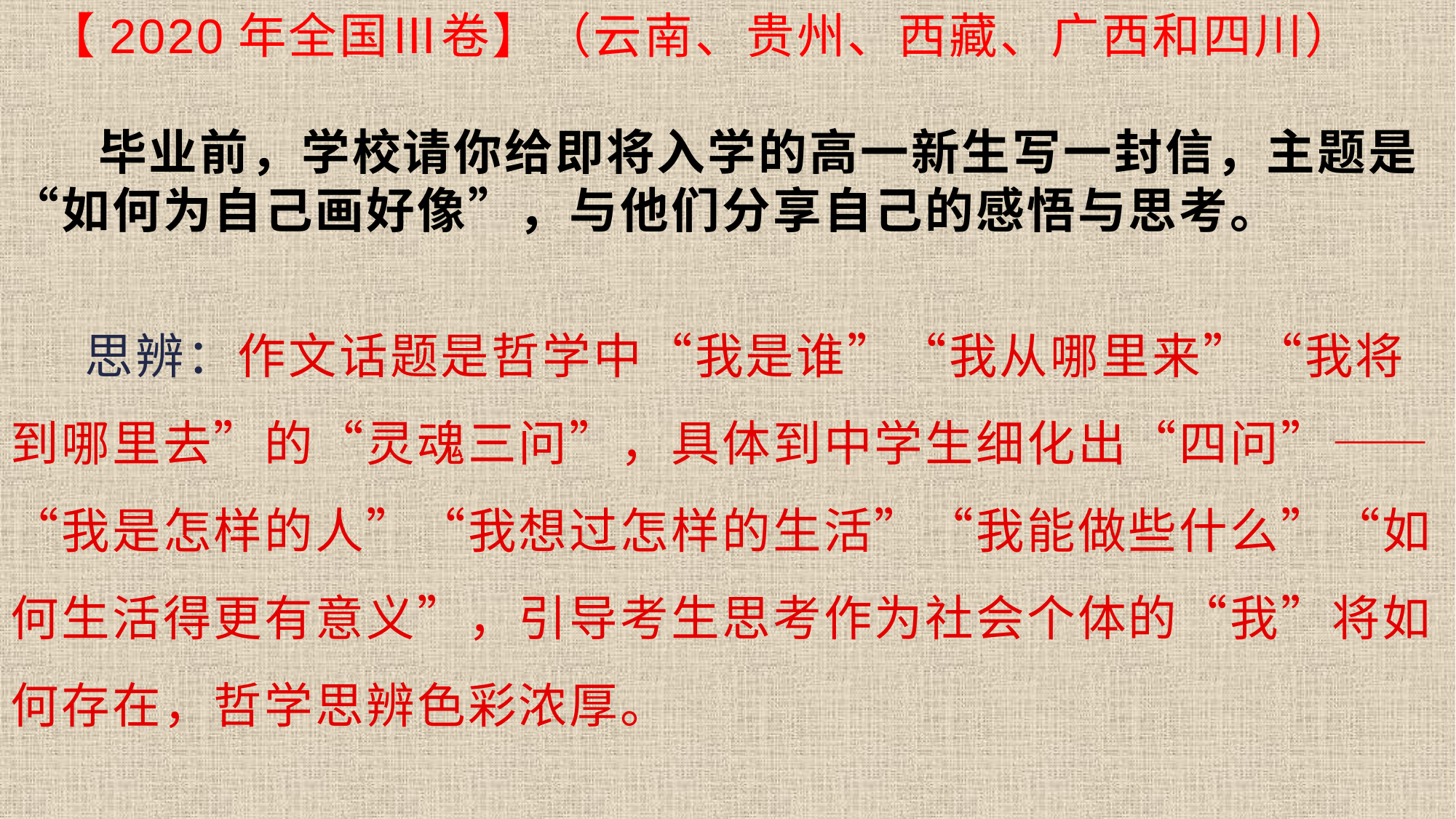

【2020年全国Ⅲ卷】（云南、贵州、西藏、广西和四川）

   毕业前，学校请你给即将入学的高一新生写一封信，主题是“如何为自己画好像”，与他们分享自己的感悟与思考。

  思辨：作文话题是哲学中“我是谁”“我从哪里来”“我将到哪里去”的“灵魂三问”，具体到中学生细化出“四问”——“我是怎样的人”“我想过怎样的生活”“我能做些什么”“如何生活得更有意义”，引导考生思考作为社会个体的“我”将如何存在，哲学思辨色彩浓厚。